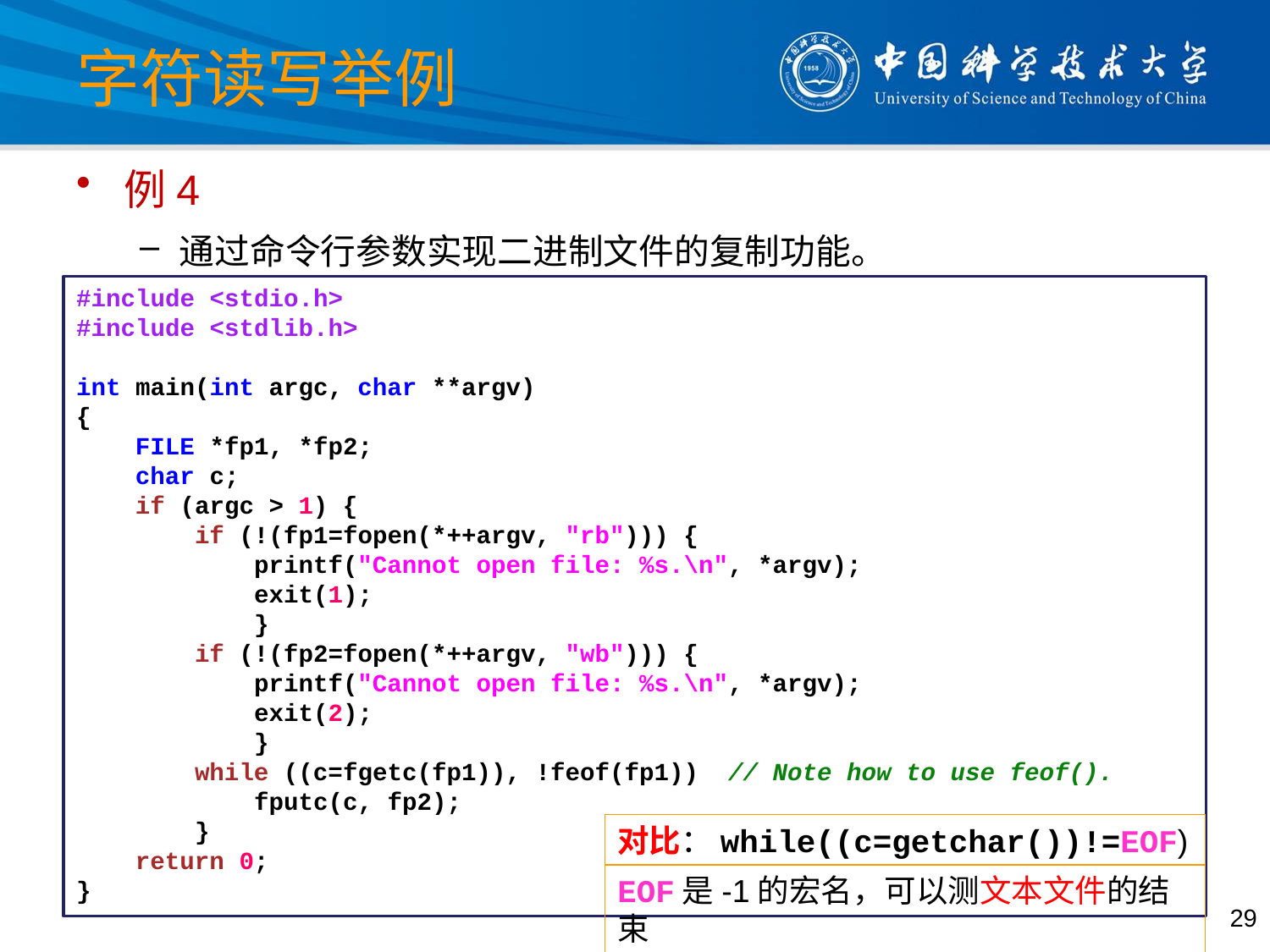

# 字符读写举例
例4
通过命令行参数实现二进制文件的复制功能。
#include <stdio.h>
#include <stdlib.h>

int main(int argc, char **argv)
{
    FILE *fp1, *fp2;
    char c;
    if (argc > 1) {
        if (!(fp1=fopen(*++argv, "rb"))) {
            printf("Cannot open file: %s.\n", *argv);
            exit(1);
            }
        if (!(fp2=fopen(*++argv, "wb"))) {
            printf("Cannot open file: %s.\n", *argv);
            exit(2);
            }
        while ((c=fgetc(fp1)), !feof(fp1))  // Note how to use feof().
            fputc(c, fp2);
        }
    return 0;
}
对比：while((c=getchar())!=EOF)
EOF是-1的宏名，可以测文本文件的结束
29